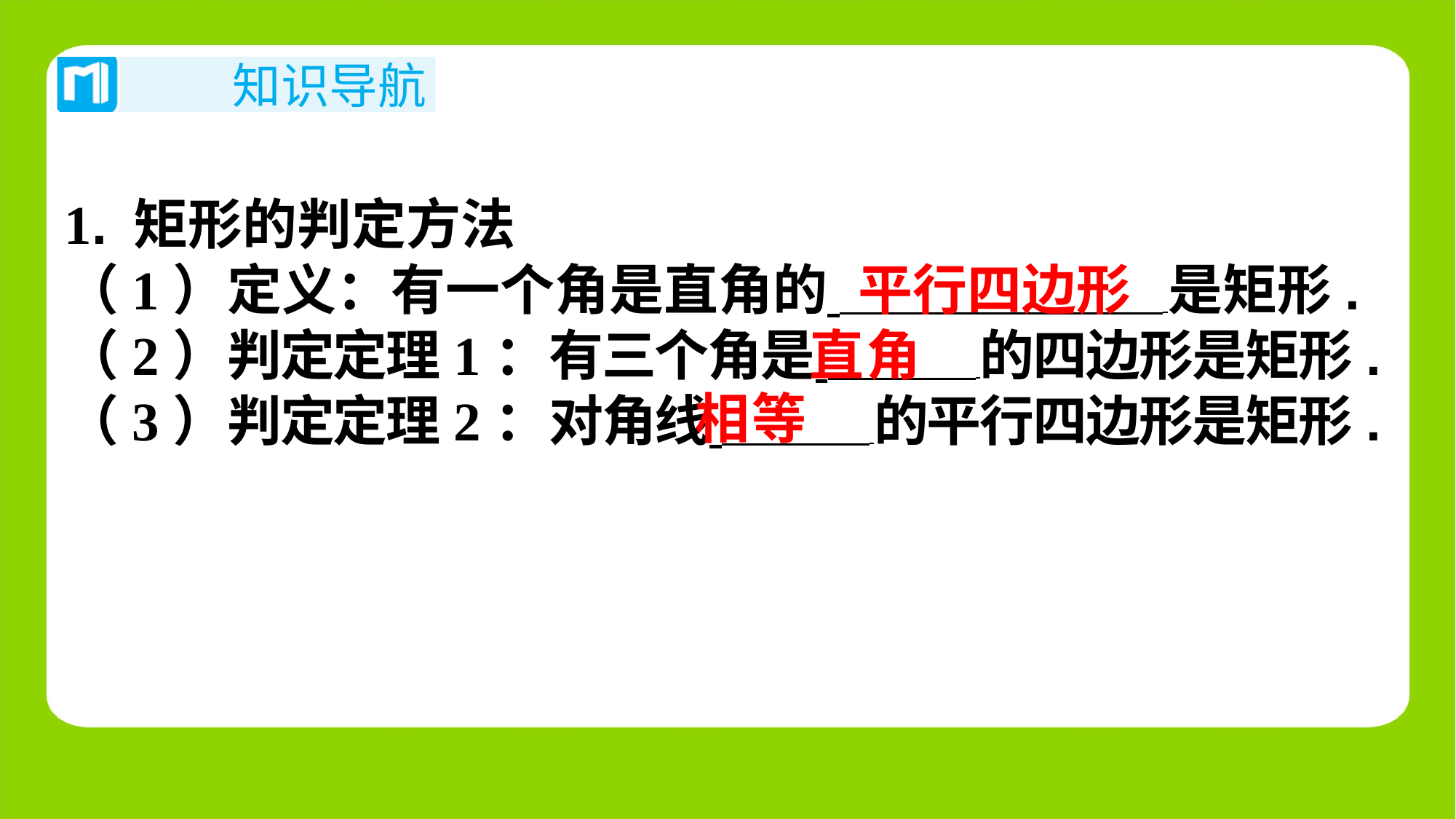

1. 矩形的判定方法
（1）定义：有一个角是直角的                                                  是矩形.
（2）判定定理1：有三个角是                              ⁠的四边形是矩形.
（3）判定定理2：对角线                              ⁠的平行四边形是矩形.
平行四边形
直角
相等